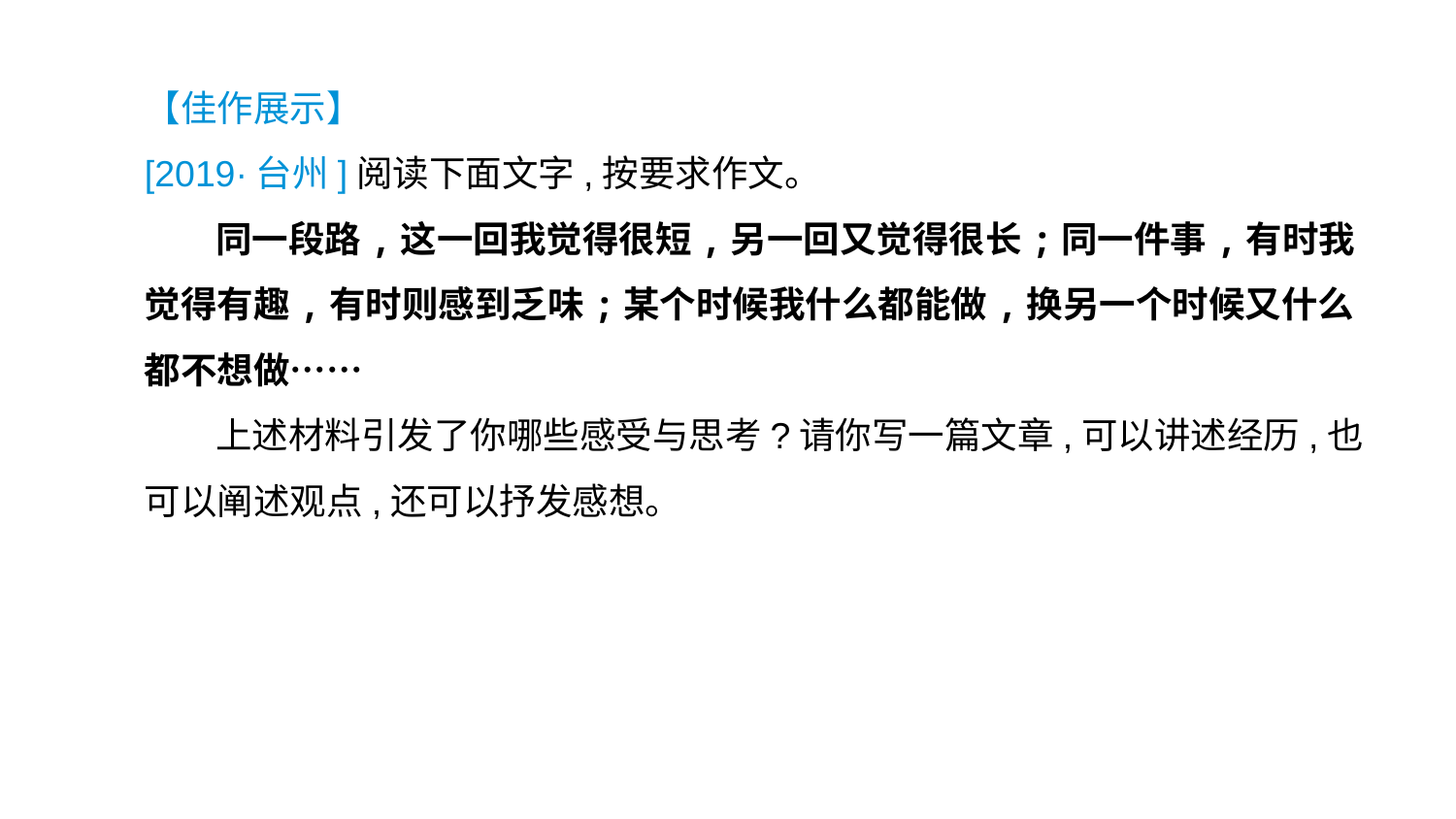

【佳作展示】
[2019·台州]阅读下面文字,按要求作文。
同一段路,这一回我觉得很短,另一回又觉得很长;同一件事,有时我觉得有趣,有时则感到乏味;某个时候我什么都能做,换另一个时候又什么都不想做……
上述材料引发了你哪些感受与思考?请你写一篇文章,可以讲述经历,也可以阐述观点,还可以抒发感想。